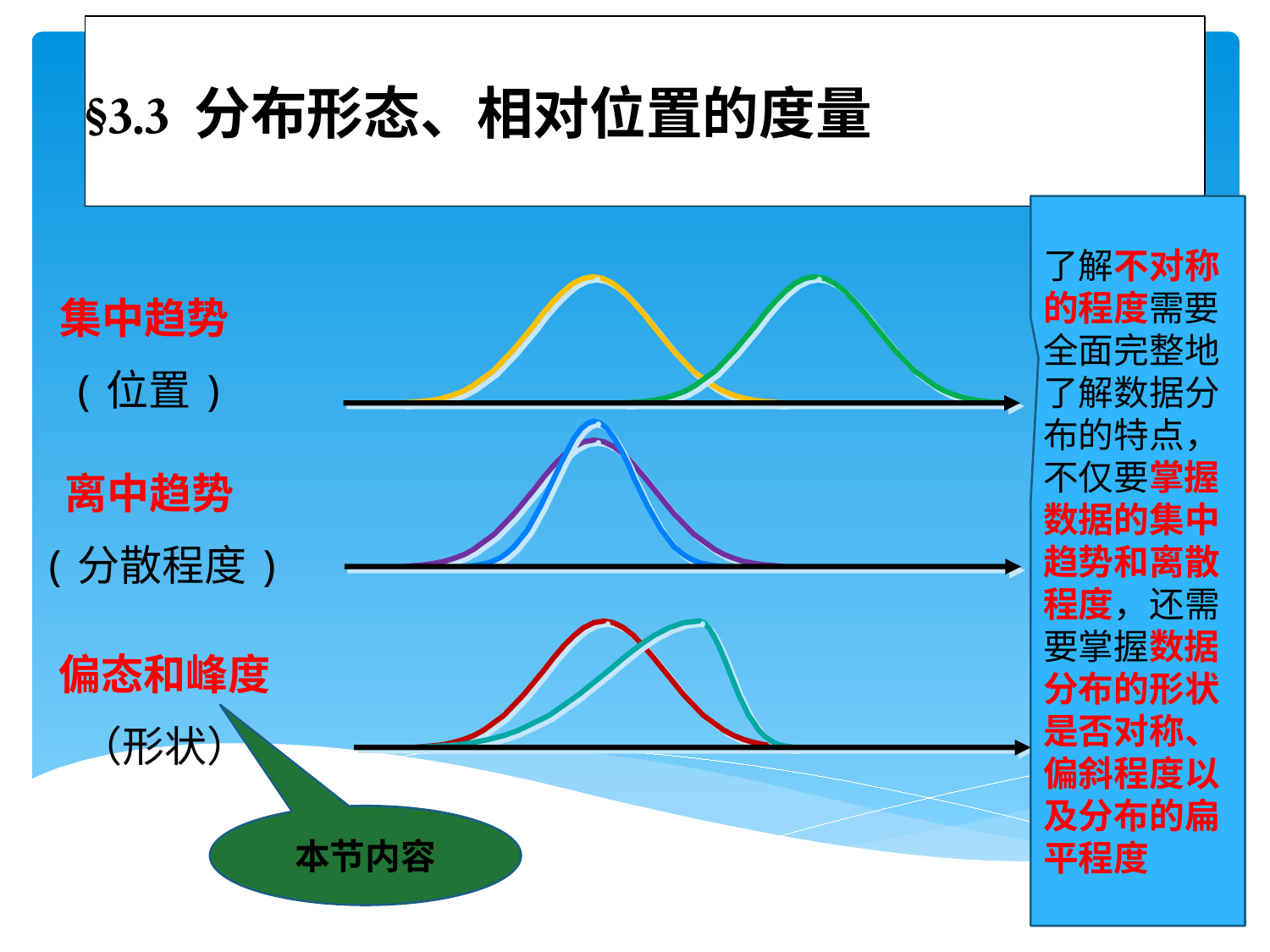

# §3.3 分布形态、相对位置的度量
了解不对称的程度需要全面完整地了解数据分布的特点，不仅要掌握数据的集中趋势和离散程度，还需要掌握数据分布的形状是否对称、偏斜程度以及分布的扁平程度

集中趋势
(位置)

离中趋势
 (分散程度)

偏态和峰度
（形状）
本节内容